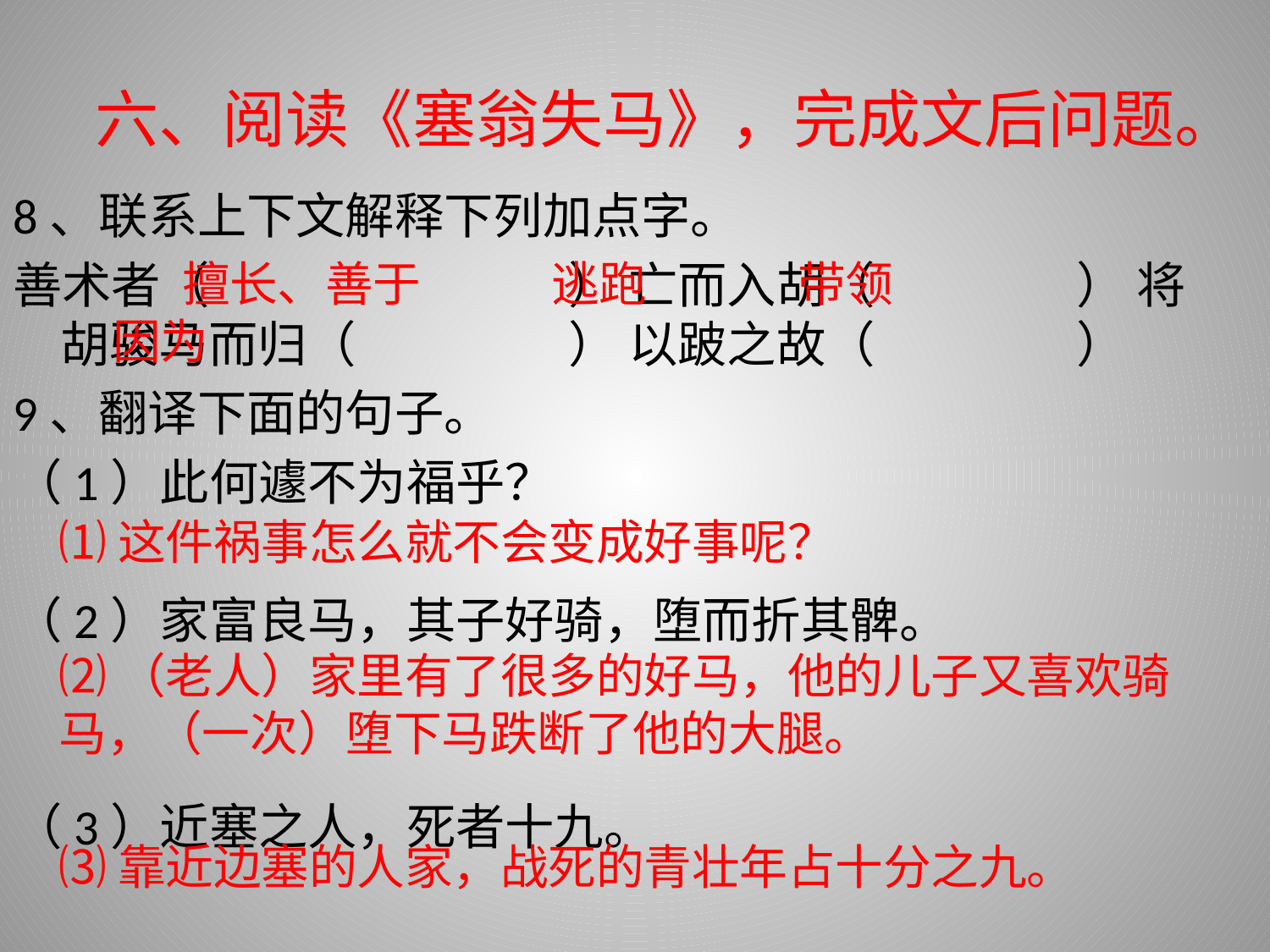

# 六、阅读《塞翁失马》，完成文后问题。
8、联系上下文解释下列加点字。
善术者（ 			） 亡而入胡（ 		） 将胡骏马而归（ 		） 以跛之故（ 		）
9、翻译下面的句子。
（1）此何遽不为福乎？

（2）家富良马，其子好骑，堕而折其髀。

（3）近塞之人，死者十九。

		    	擅长、善于 			逃跑 			        		带领 	                 	        因为

	⑴这件祸事怎么就不会变成好事呢？

	⑵（老人）家里有了很多的好马，他的儿子又喜欢骑马，（一次）堕下马跌断了他的大腿。

	⑶靠近边塞的人家，战死的青壮年占十分之九。